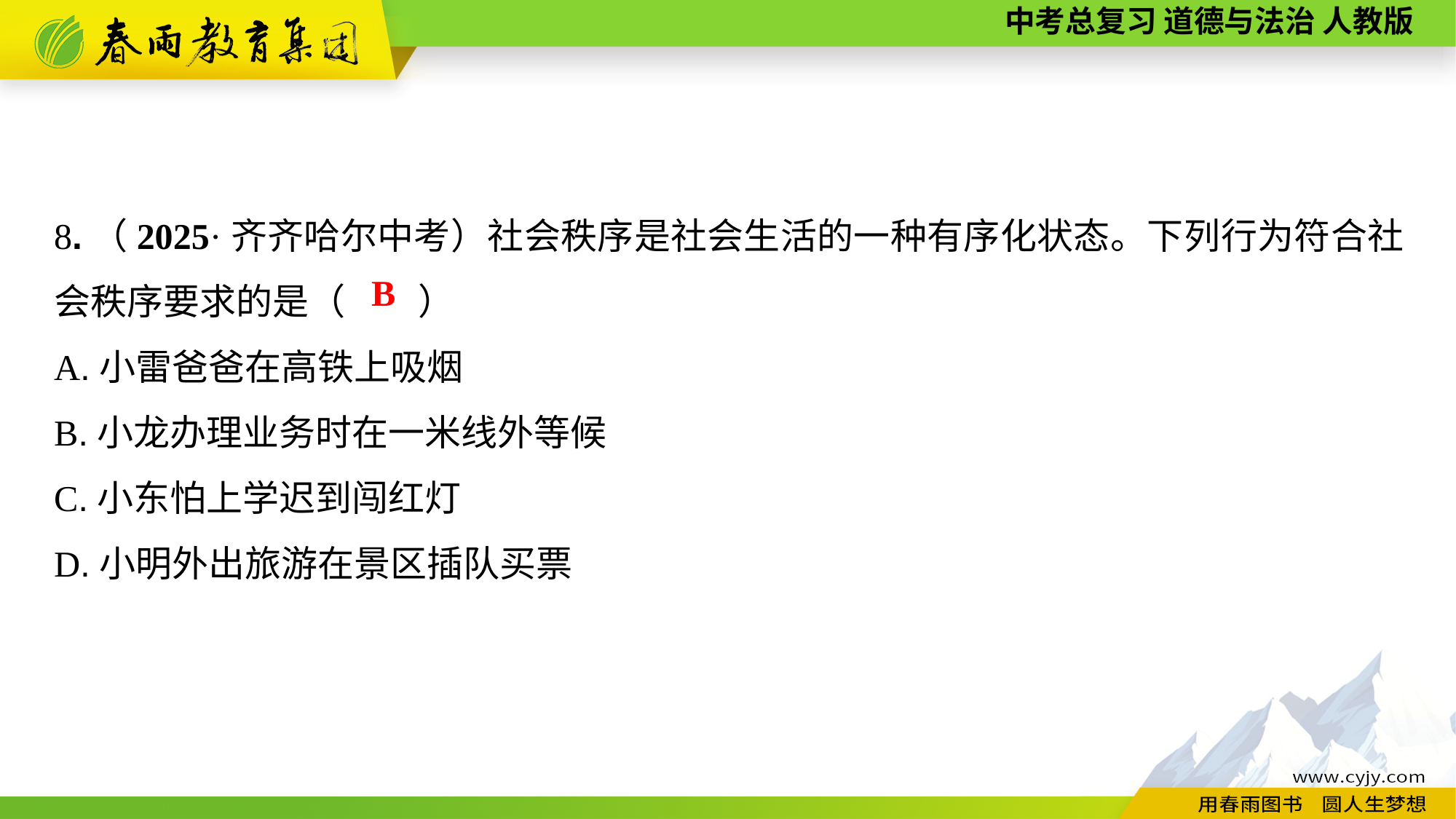

8.（2025·齐齐哈尔中考）社会秩序是社会生活的一种有序化状态。下列行为符合社会秩序要求的是（　　）
A.小雷爸爸在高铁上吸烟
B.小龙办理业务时在一米线外等候
C.小东怕上学迟到闯红灯
D.小明外出旅游在景区插队买票
B